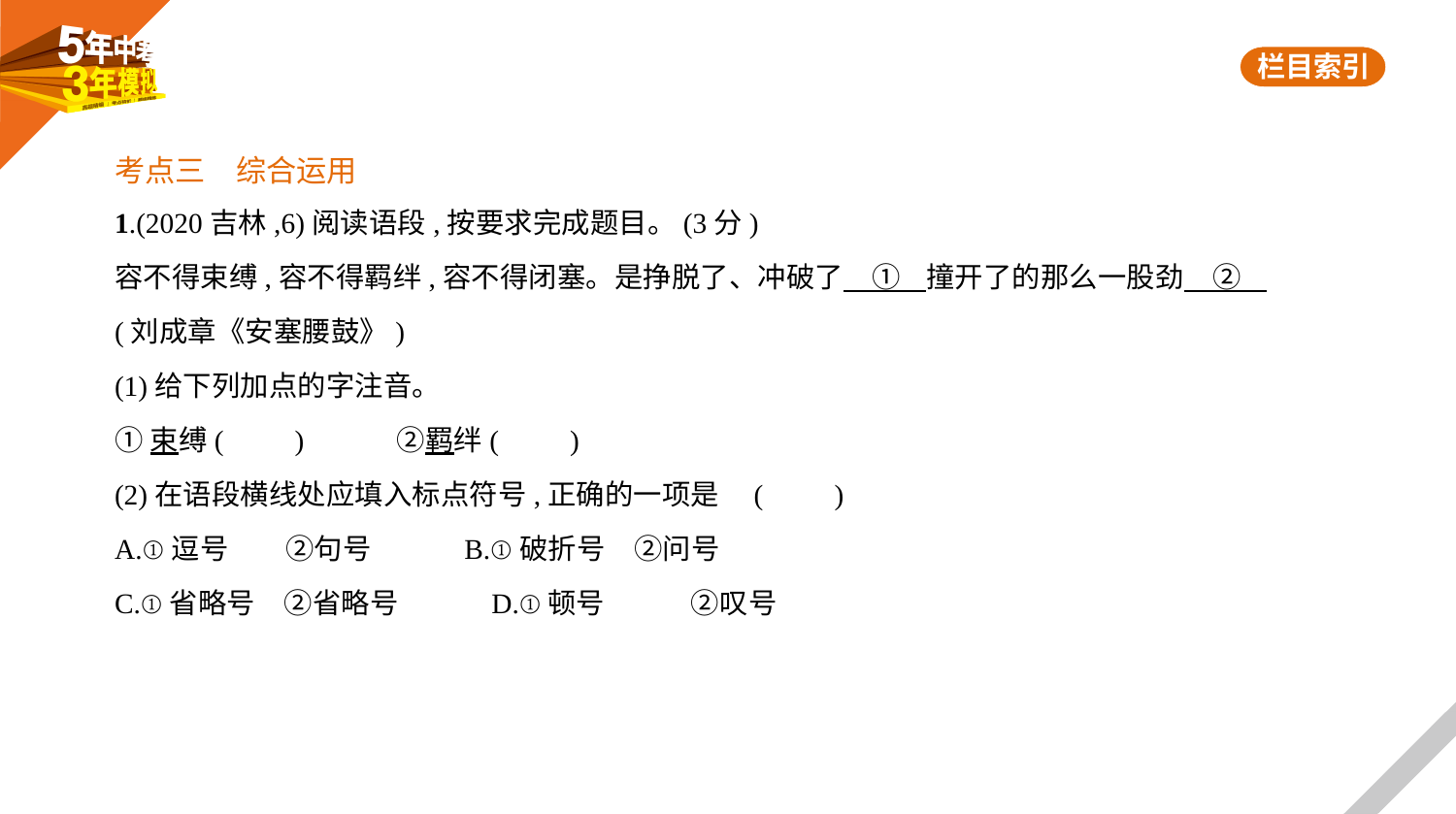

考点三　综合运用
1.(2020吉林,6)阅读语段,按要求完成题目。(3分)
容不得束缚,容不得羁绊,容不得闭塞。是挣脱了、冲破了　①    撞开了的那么一股劲　②
(刘成章《安塞腰鼓》)
(1)给下列加点的字注音。
①束缚(　　)　　　②羁绊(　　)
(2)在语段横线处应填入标点符号,正确的一项是 (　　)
A.①逗号　　②句号　　　B.①破折号　②问号
C.①省略号　②省略号　　　D.①顿号　　　②叹号